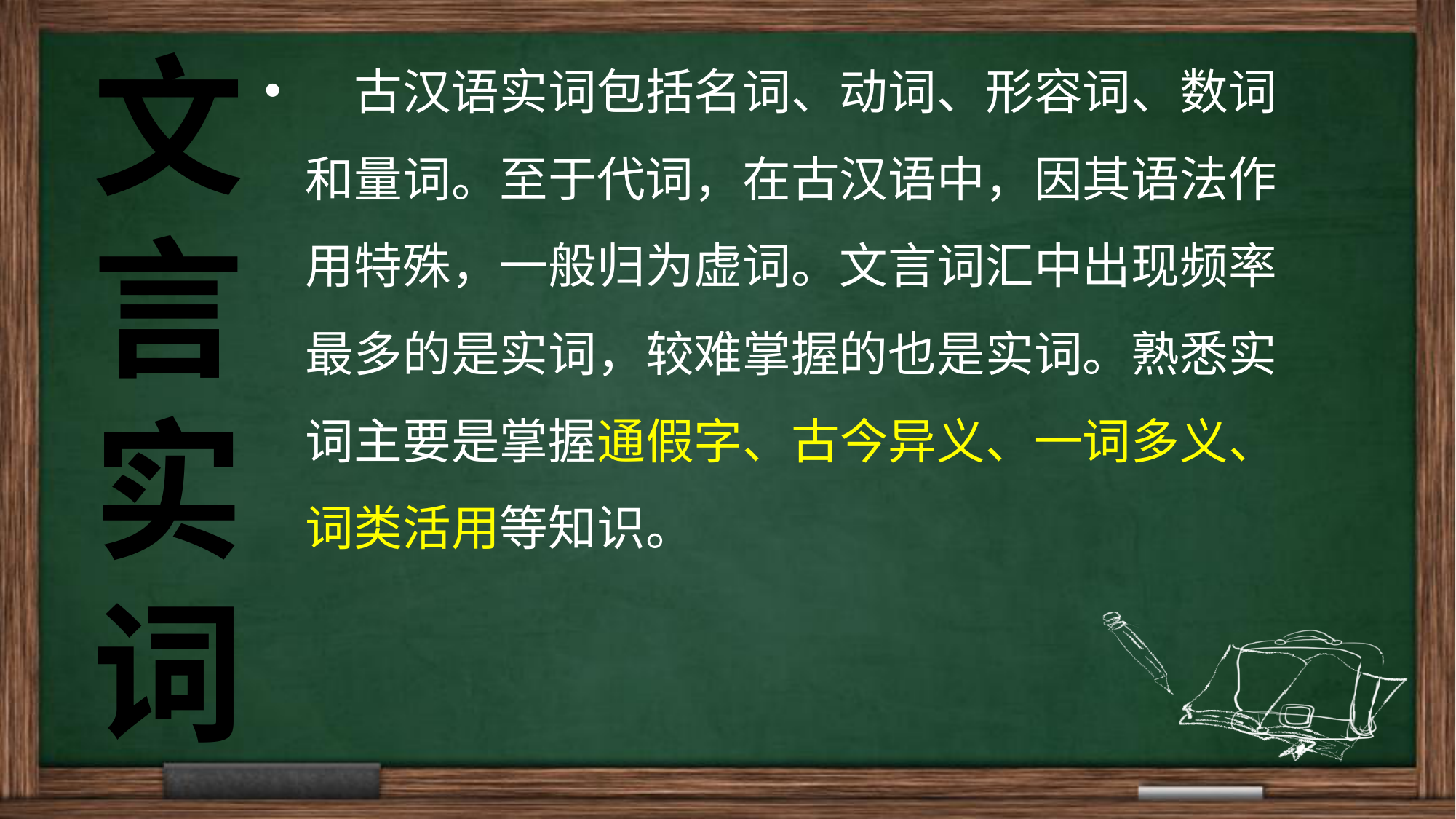

文言实词
　古汉语实词包括名词、动词、形容词、数词和量词。至于代词，在古汉语中，因其语法作用特殊，一般归为虚词。文言词汇中出现频率最多的是实词，较难掌握的也是实词。熟悉实词主要是掌握通假字、古今异义、一词多义、词类活用等知识。